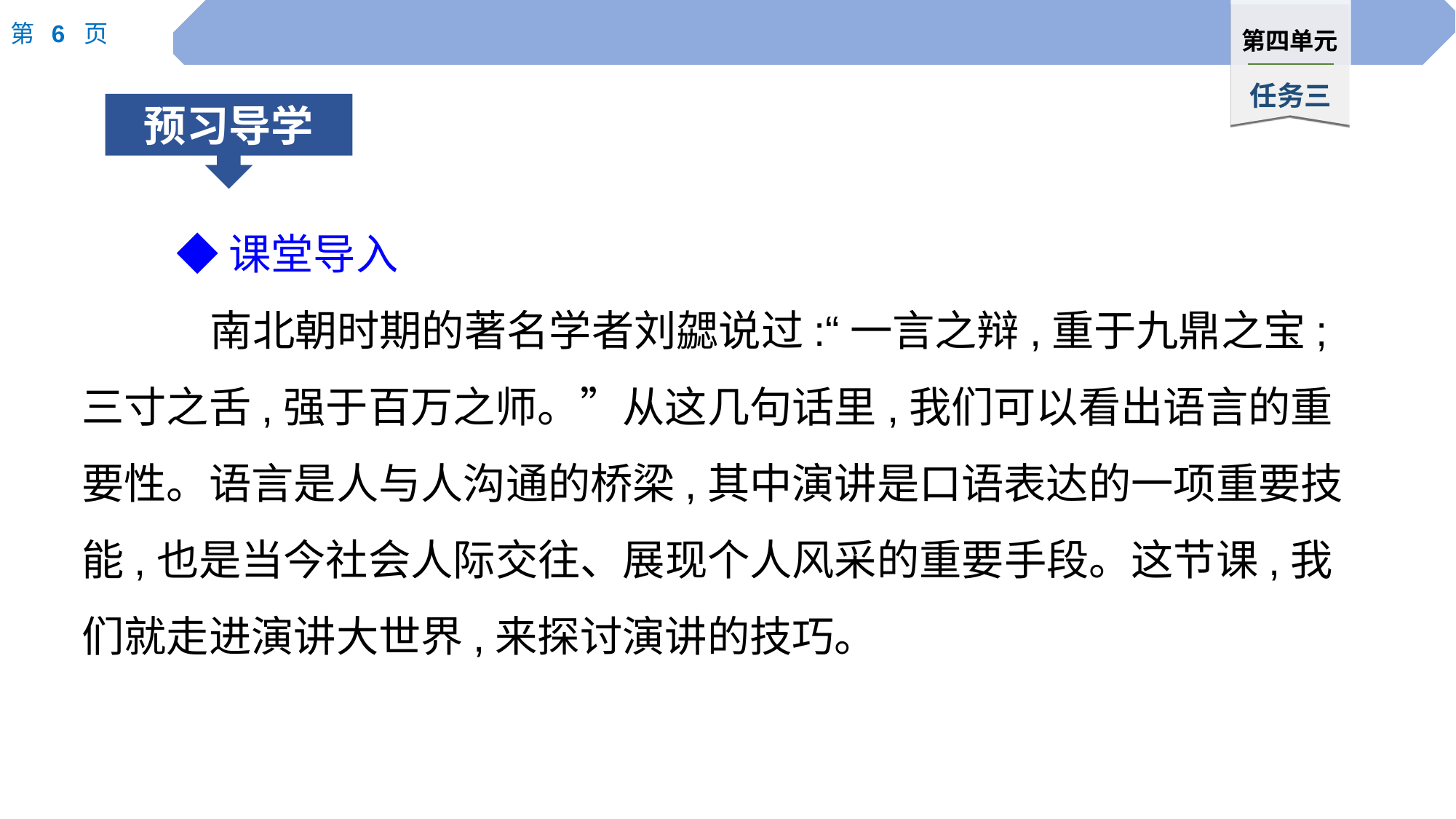

◆课堂导入

　南北朝时期的著名学者刘勰说过:“一言之辩,重于九鼎之宝;三寸之舌,强于百万之师。”从这几句话里,我们可以看出语言的重要性。语言是人与人沟通的桥梁,其中演讲是口语表达的一项重要技能,也是当今社会人际交往、展现个人风采的重要手段。这节课,我们就走进演讲大世界,来探讨演讲的技巧。